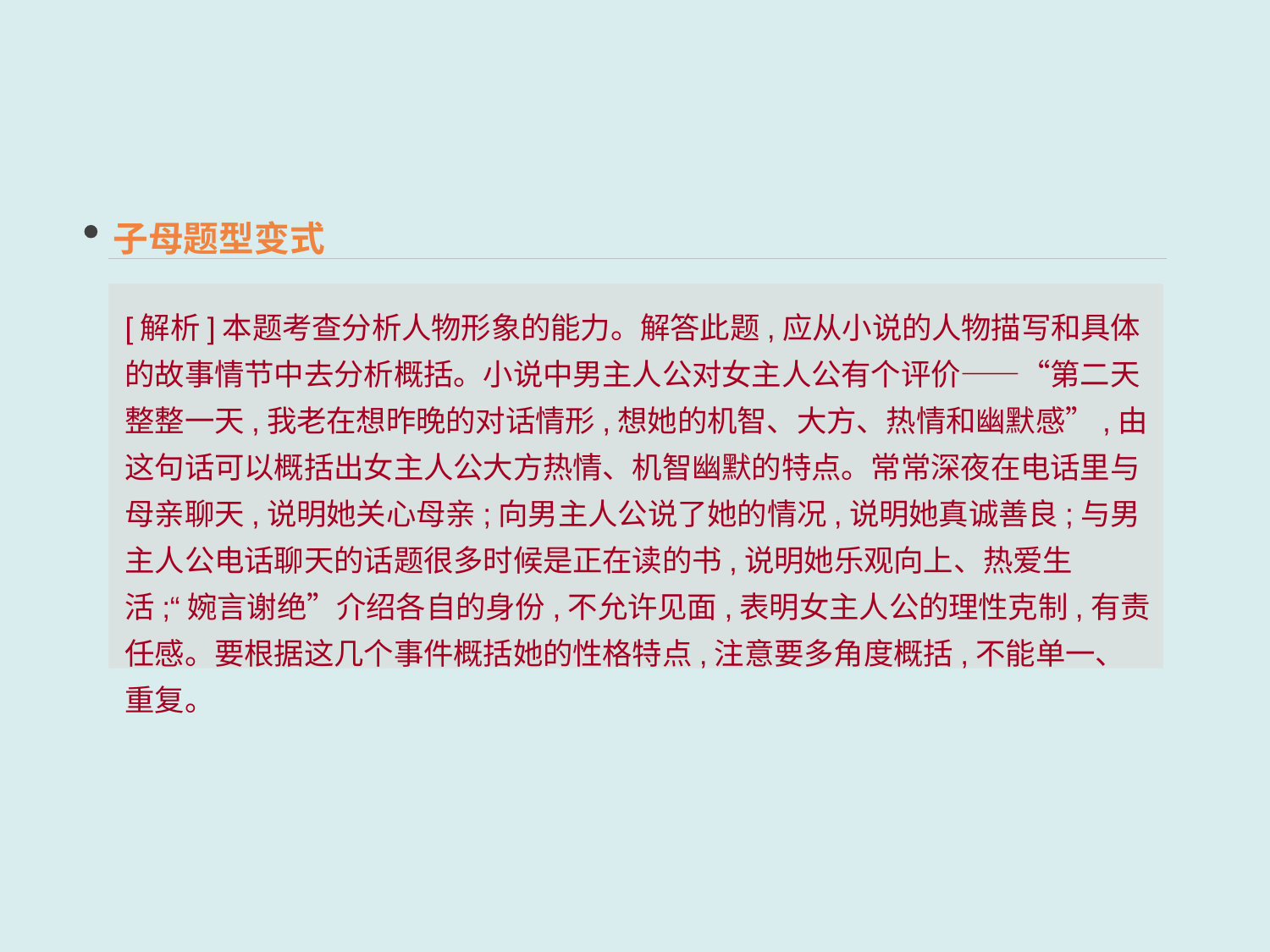

子母题型变式

[解析]本题考查分析人物形象的能力。解答此题,应从小说的人物描写和具体的故事情节中去分析概括。小说中男主人公对女主人公有个评价——“第二天整整一天,我老在想昨晚的对话情形,想她的机智、大方、热情和幽默感”,由这句话可以概括出女主人公大方热情、机智幽默的特点。常常深夜在电话里与母亲聊天,说明她关心母亲;向男主人公说了她的情况,说明她真诚善良;与男主人公电话聊天的话题很多时候是正在读的书,说明她乐观向上、热爱生活;“婉言谢绝”介绍各自的身份,不允许见面,表明女主人公的理性克制,有责任感。要根据这几个事件概括她的性格特点,注意要多角度概括,不能单一、重复。